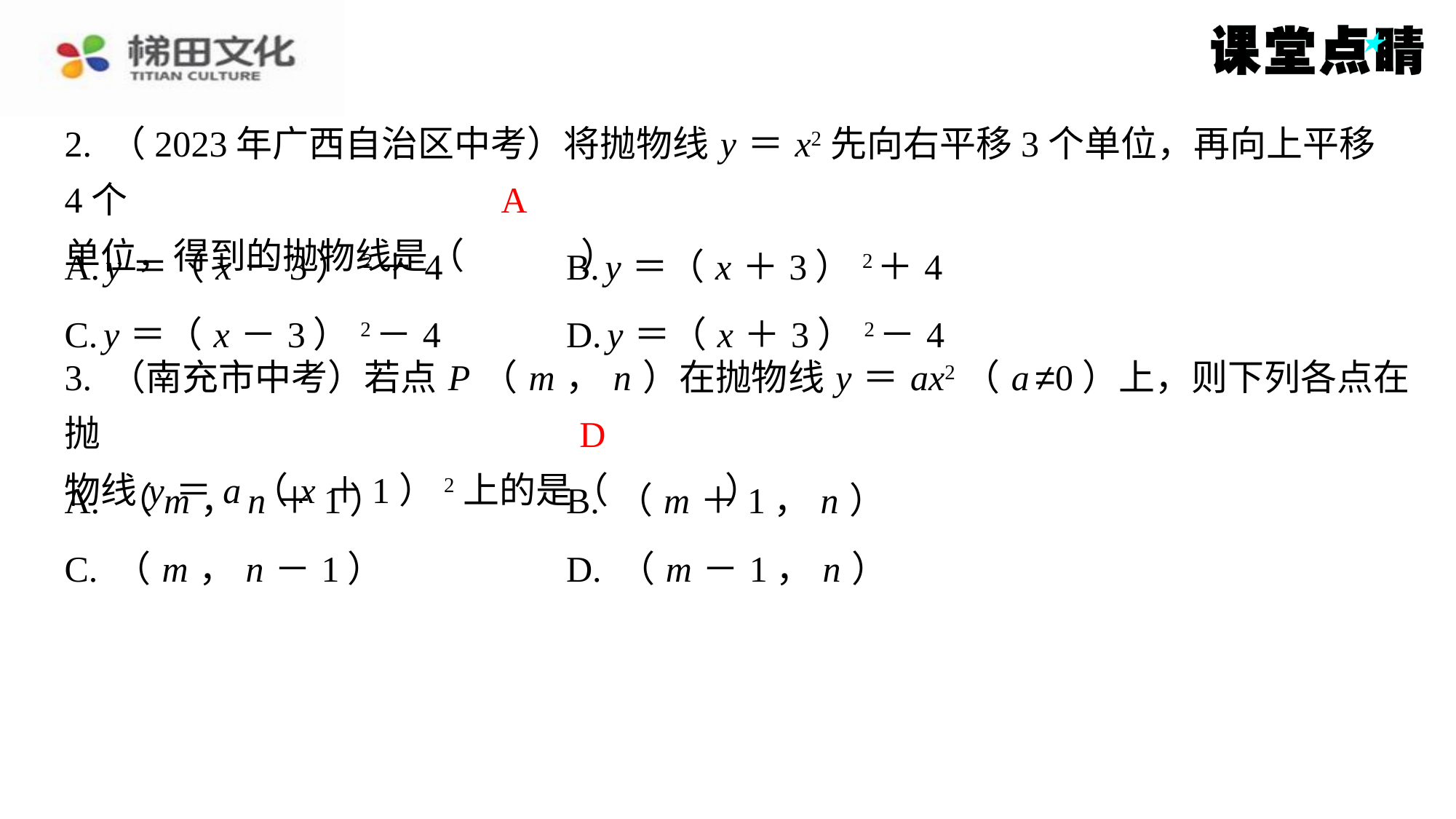

2. （2023年广西自治区中考）将抛物线 y ＝ x2先向右平移3个单位，再向上平移4个
单位，得到的抛物线是（　A　）
A
| A. y ＝（ x －3）2＋4 | B. y ＝（ x ＋3）2＋4 |
| --- | --- |
| C. y ＝（ x －3）2－4 | D. y ＝（ x ＋3）2－4 |
3. （南充市中考）若点 P （ m ， n ）在抛物线 y ＝ ax2（ a ≠0）上，则下列各点在抛
物线 y ＝ a （ x ＋1）2上的是（　D　）
D
| A. （ m ， n ＋1） | B. （ m ＋1， n ） |
| --- | --- |
| C. （ m ， n －1） | D. （ m －1， n ） |